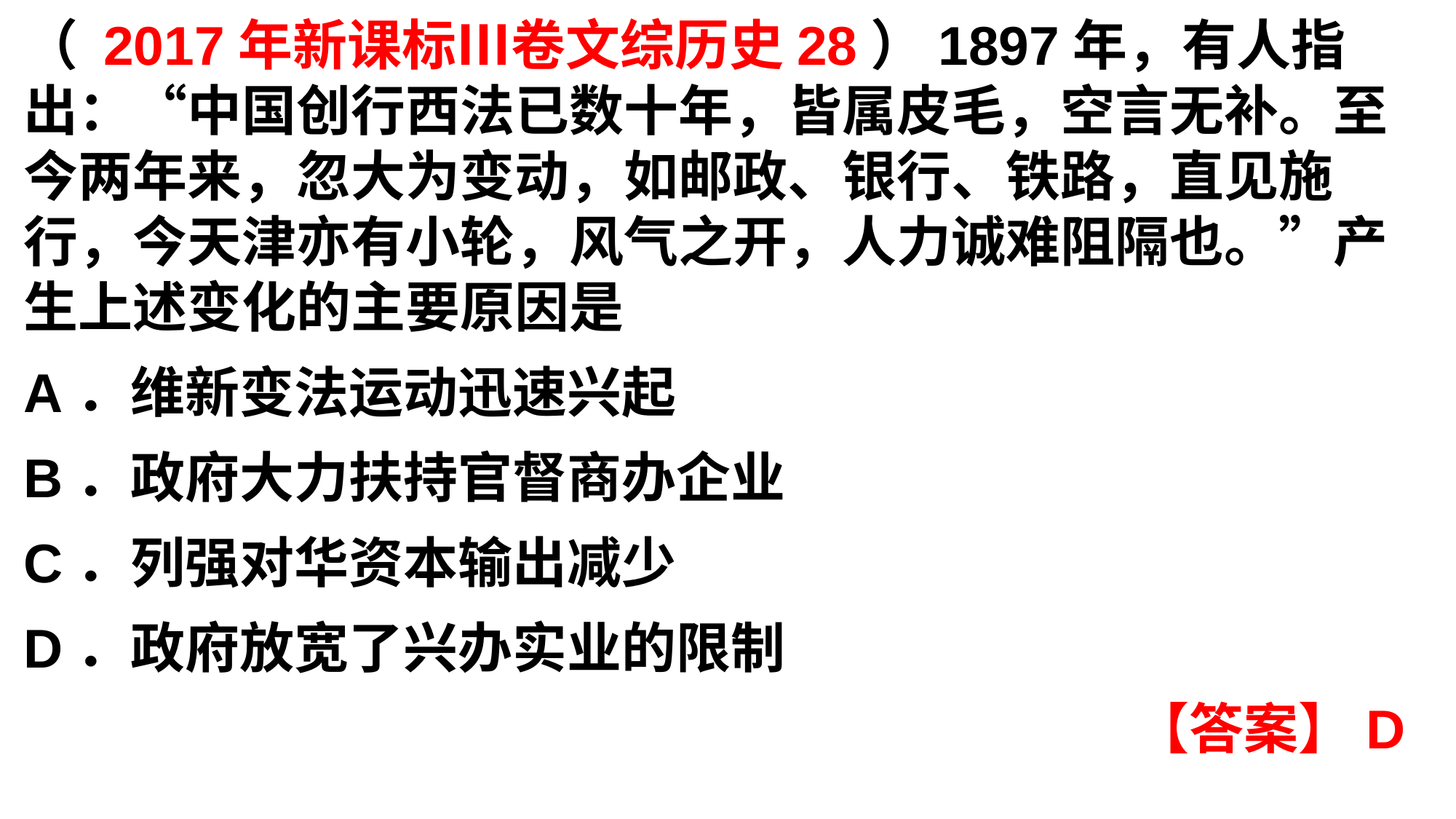

（ 2017年新课标Ⅲ卷文综历史28）1897年，有人指出：“中国创行西法已数十年，皆属皮毛，空言无补。至今两年来，忽大为变动，如邮政、银行、铁路，直见施行，今天津亦有小轮，风气之开，人力诚难阻隔也。”产生上述变化的主要原因是A．维新变法运动迅速兴起
B．政府大力扶持官督商办企业C．列强对华资本输出减少
D．政府放宽了兴办实业的限制

【答案】D